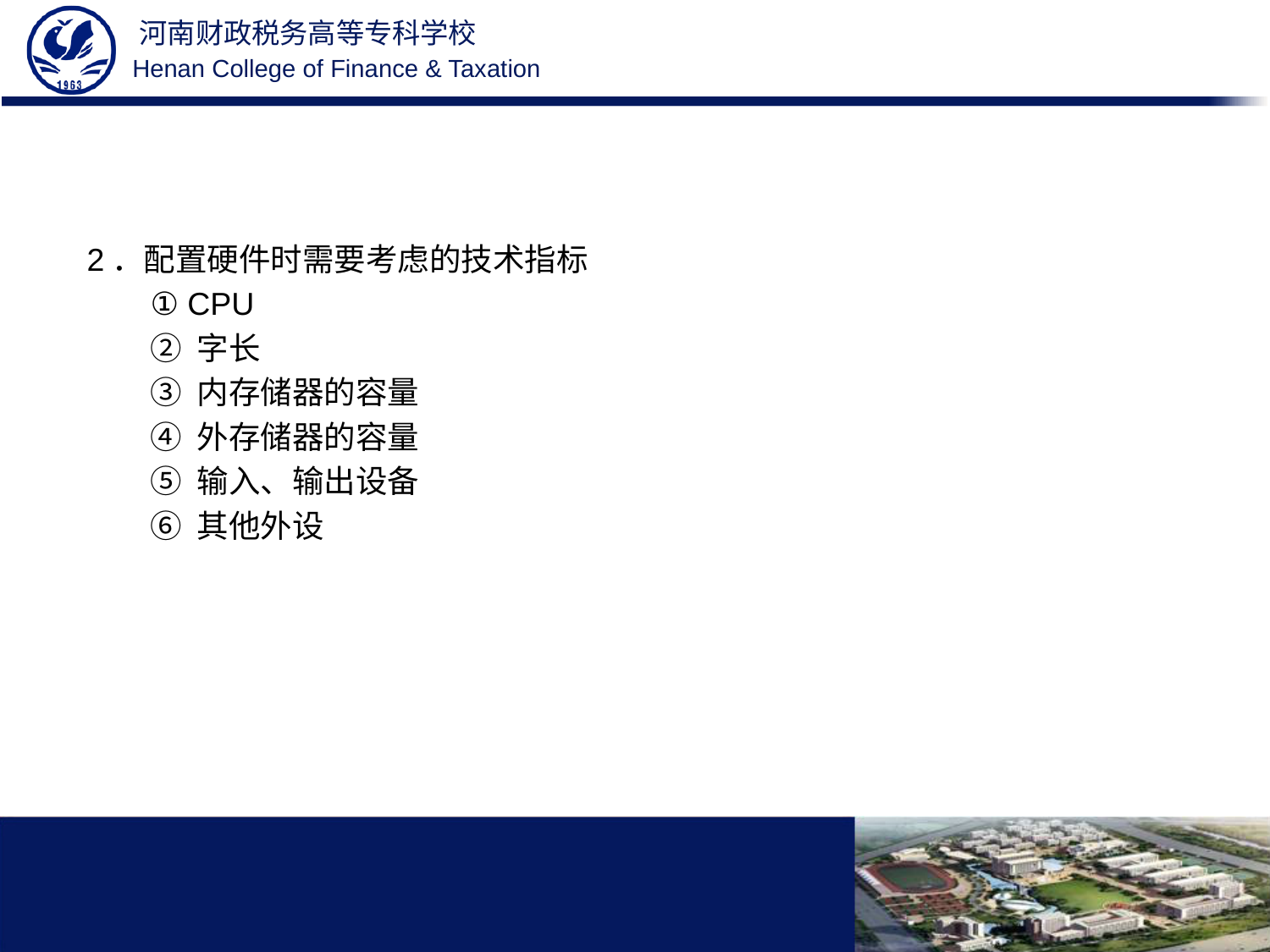

#
2．配置硬件时需要考虑的技术指标
① CPU
② 字长
③ 内存储器的容量
④ 外存储器的容量
⑤ 输入、输出设备
⑥ 其他外设